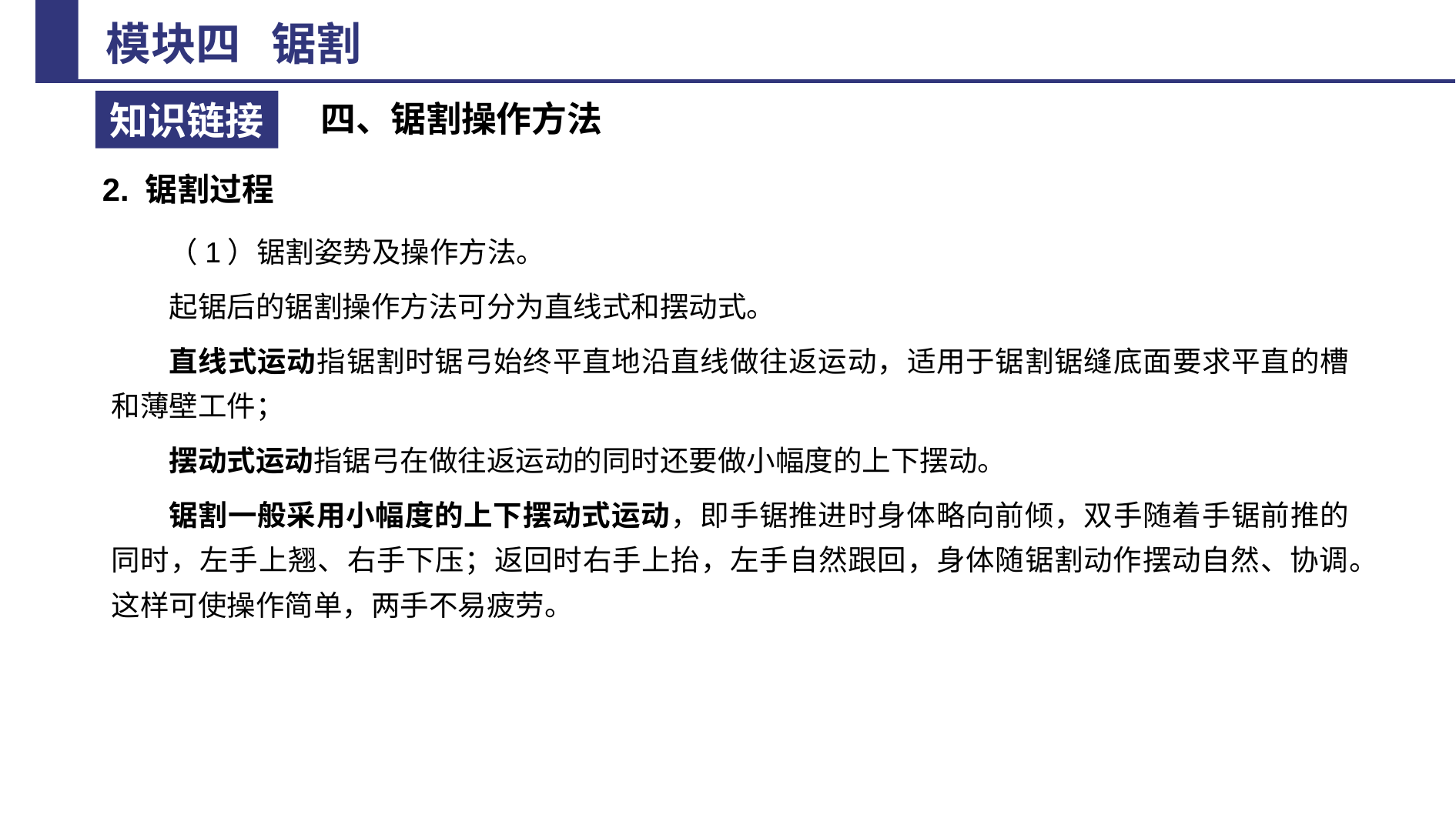

四、锯割操作方法
2. 锯割过程
（1）锯割姿势及操作方法。
起锯后的锯割操作方法可分为直线式和摆动式。
直线式运动指锯割时锯弓始终平直地沿直线做往返运动，适用于锯割锯缝底面要求平直的槽和薄壁工件；
摆动式运动指锯弓在做往返运动的同时还要做小幅度的上下摆动。
锯割一般采用小幅度的上下摆动式运动，即手锯推进时身体略向前倾，双手随着手锯前推的同时，左手上翘、右手下压；返回时右手上抬，左手自然跟回，身体随锯割动作摆动自然、协调。这样可使操作简单，两手不易疲劳。